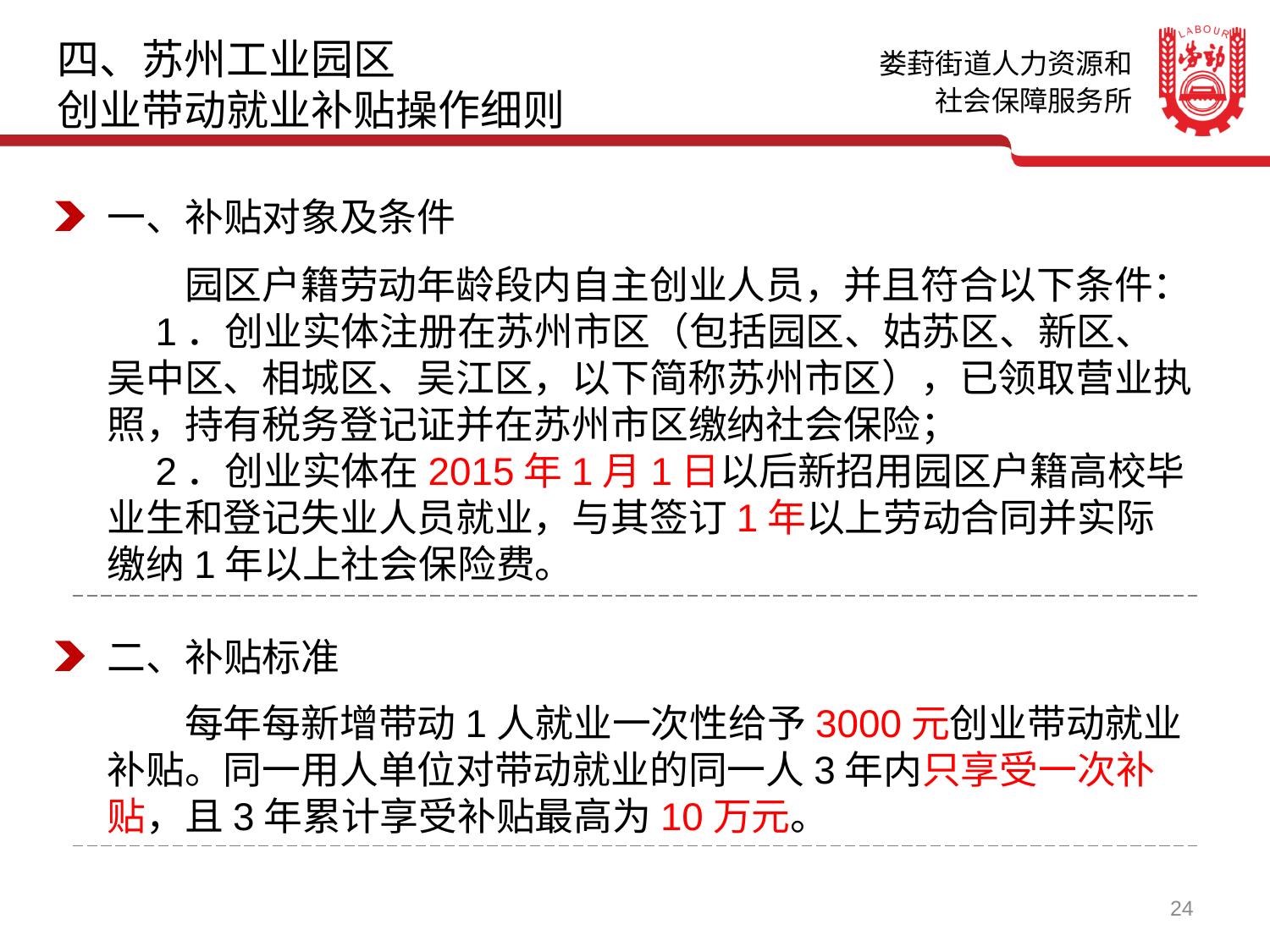

四、苏州工业园区
创业带动就业补贴操作细则
一、补贴对象及条件

　　园区户籍劳动年龄段内自主创业人员，并且符合以下条件：
　1．创业实体注册在苏州市区（包括园区、姑苏区、新区、吴中区、相城区、吴江区，以下简称苏州市区），已领取营业执照，持有税务登记证并在苏州市区缴纳社会保险；
　2．创业实体在2015年1月1日以后新招用园区户籍高校毕业生和登记失业人员就业，与其签订1年以上劳动合同并实际缴纳1年以上社会保险费。
二、补贴标准

　　每年每新增带动1人就业一次性给予3000元创业带动就业补贴。同一用人单位对带动就业的同一人3年内只享受一次补贴，且3年累计享受补贴最高为10万元。
24